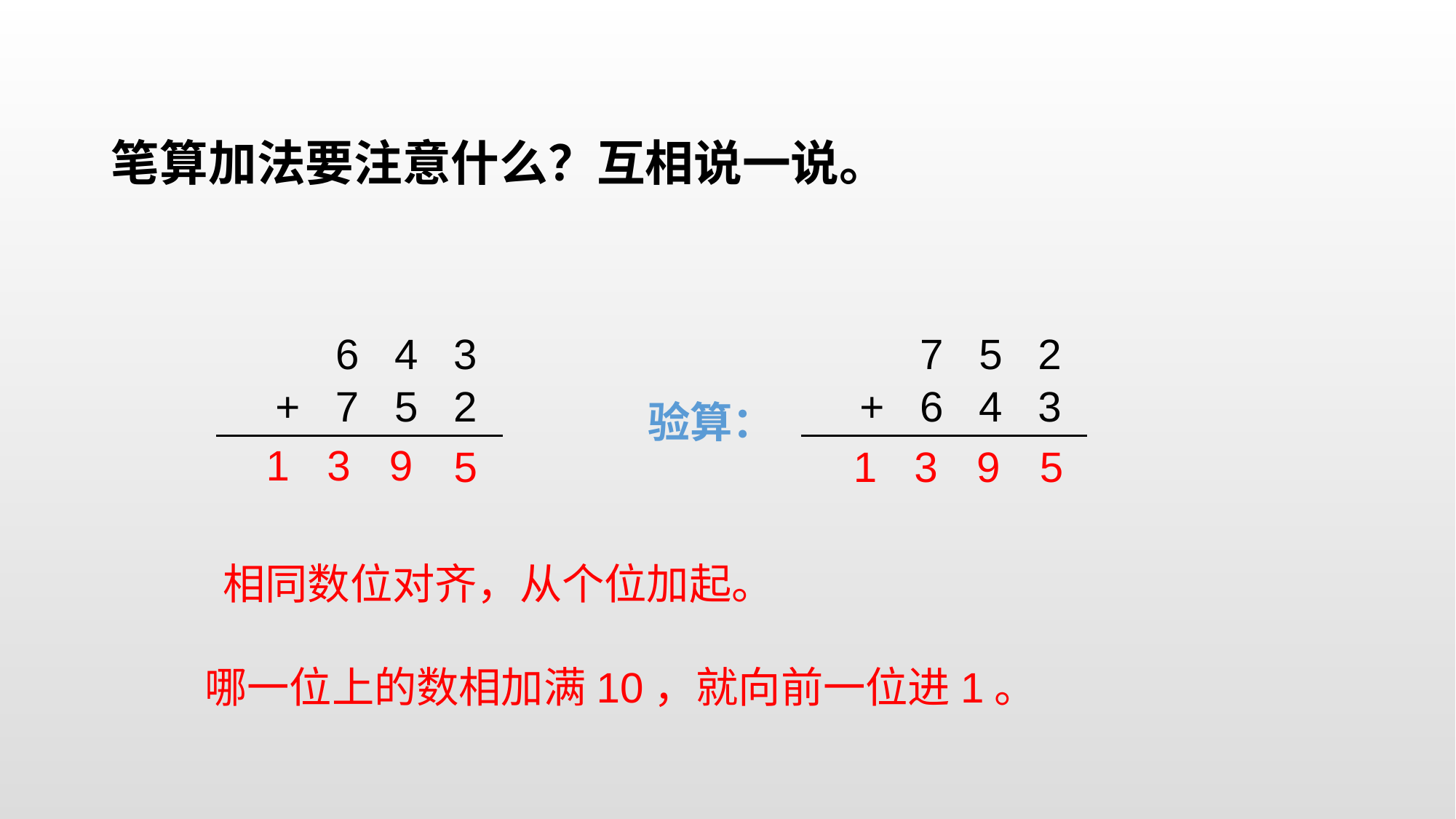

笔算加法要注意什么？互相说一说。
6   4   3
7   5   2
+   7   5   2
+   6   4   3
验算：
1
3
9
5
1
3
9
5
相同数位对齐，从个位加起。
哪一位上的数相加满10，就向前一位进1。